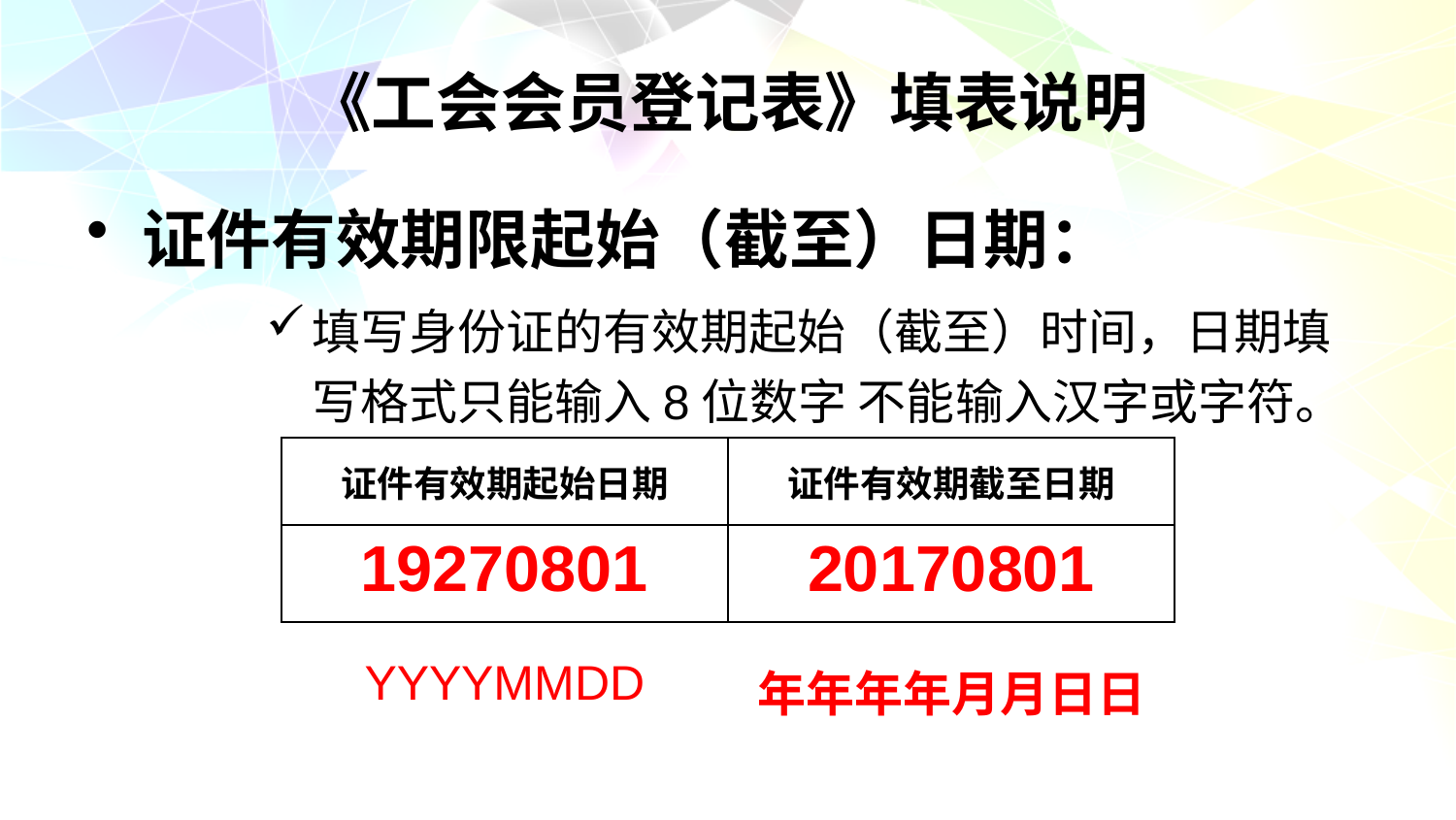

# 《工会会员登记表》填表说明
证件有效期限起始（截至）日期：
填写身份证的有效期起始（截至）时间，日期填写格式只能输入8位数字 不能输入汉字或字符。
| 证件有效期起始日期 | 证件有效期截至日期 |
| --- | --- |
| 19270801 | 20170801 |
| YYYYMMDD | 年年年年月月日日 |
| --- | --- |